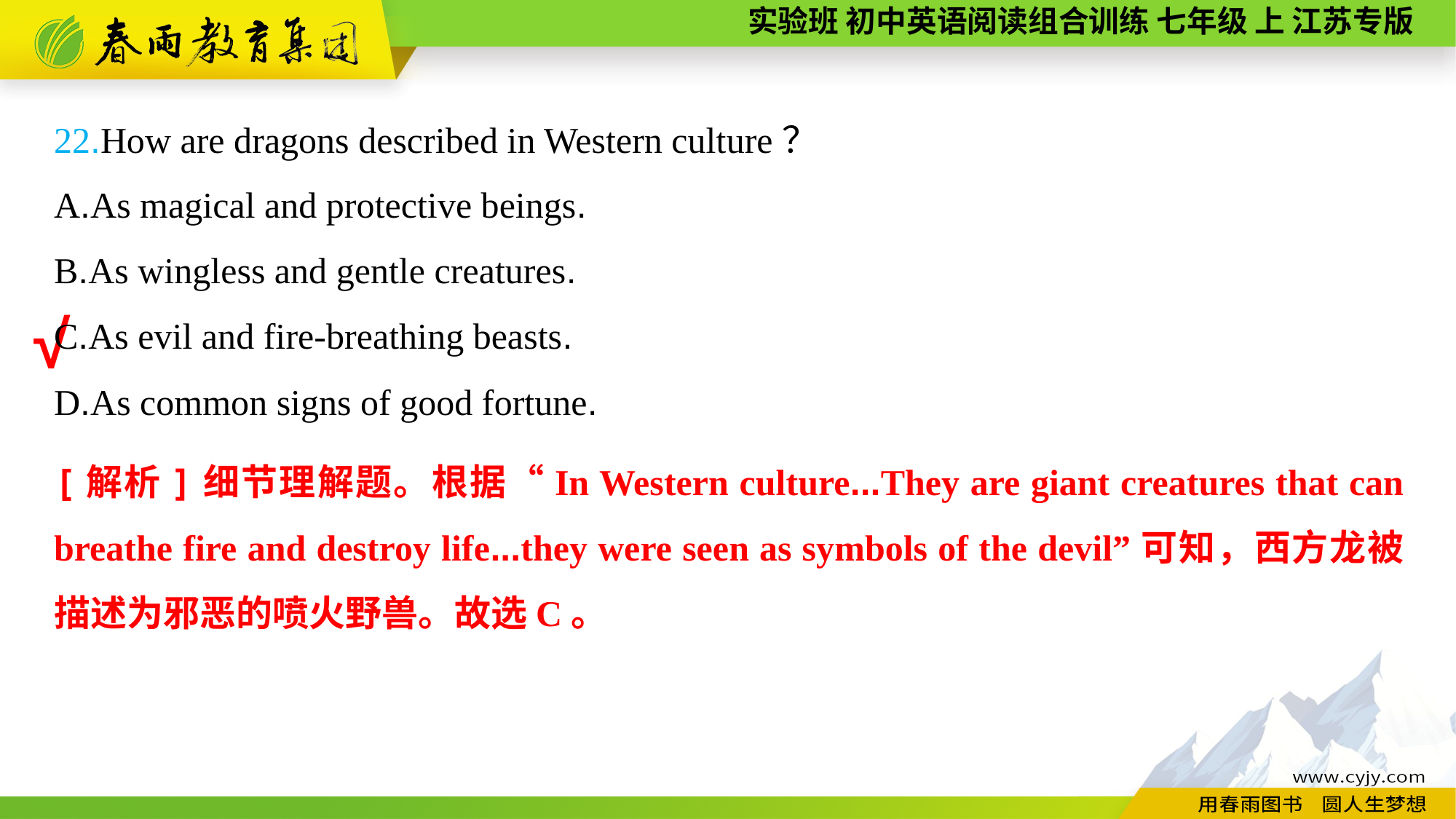

22.How are dragons described in Western culture？
A.As magical and protective beings.
B.As wingless and gentle creatures.
C.As evil and fire-breathing beasts.
D.As common signs of good fortune.
√
[解析]细节理解题。根据“In Western culture...They are giant creatures that can breathe fire and destroy life...they were seen as symbols of the devil”可知，西方龙被描述为邪恶的喷火野兽。故选C。